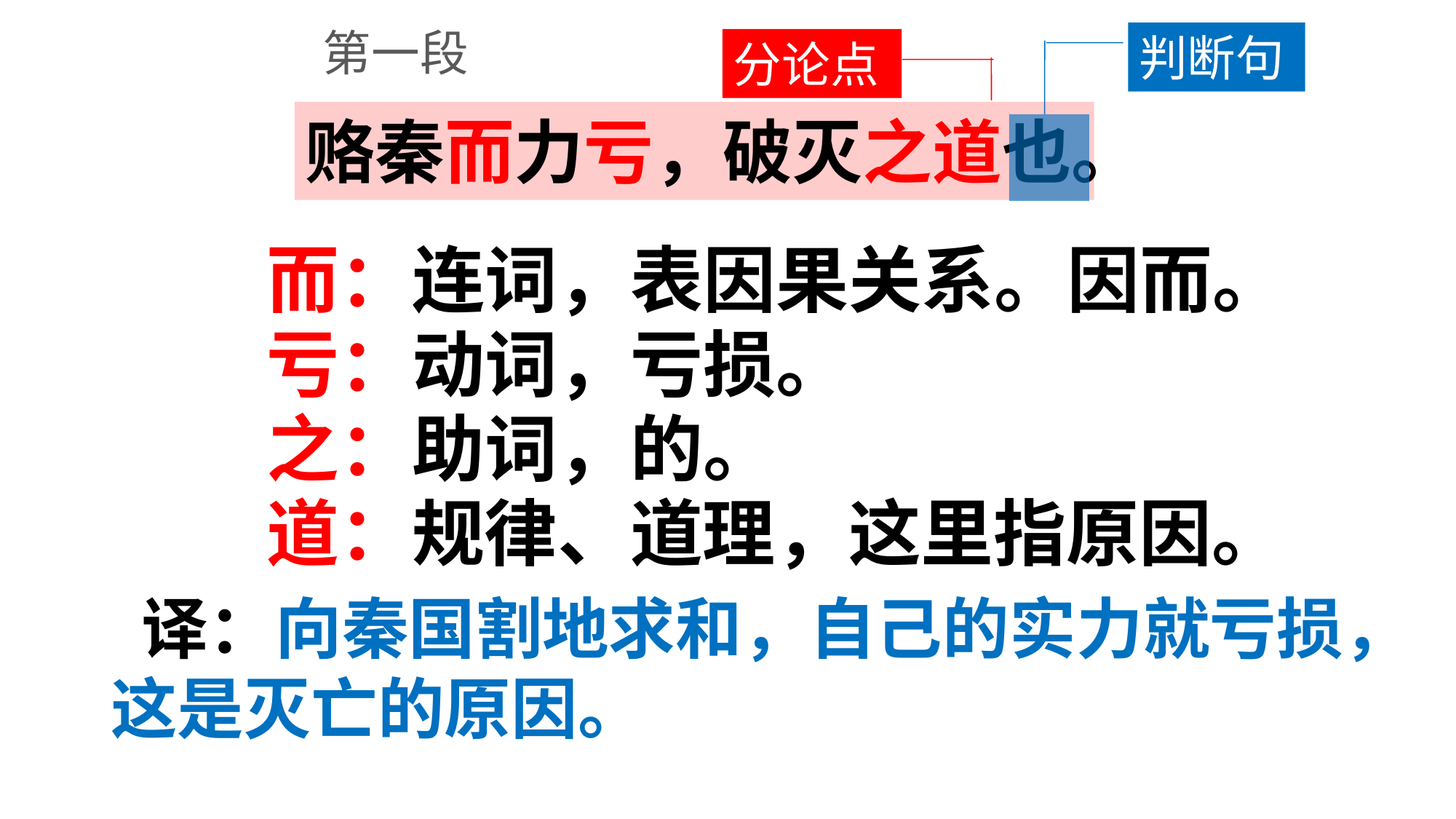

判断句
第一段
分论点

赂秦而力亏，破灭之道也。
而：连词，表因果关系。因而。
亏：动词，亏损。
之：助词，的。
道：规律、道理，这里指原因。
 译：向秦国割地求和，自己的实力就亏损，这是灭亡的原因。